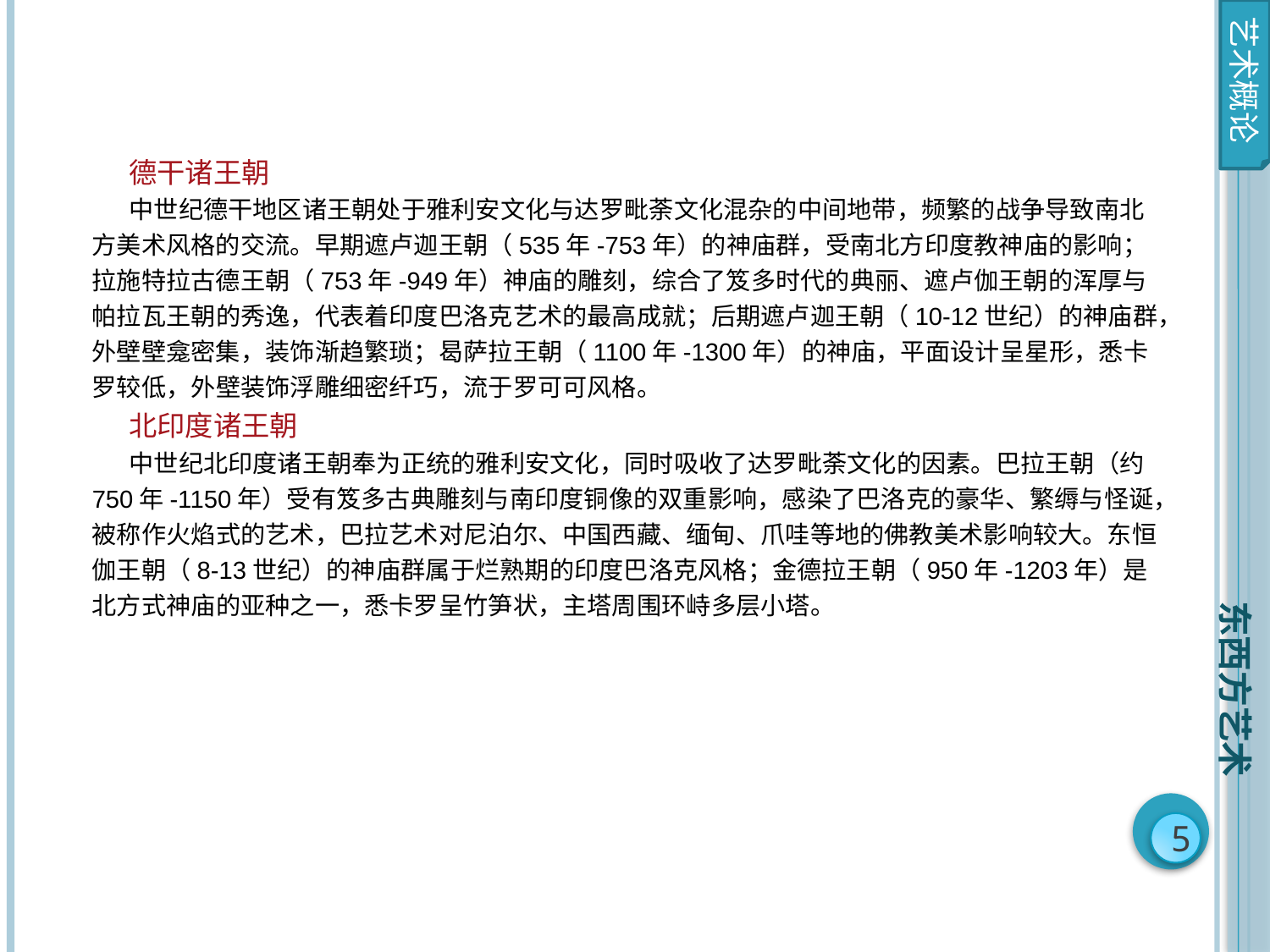

艺术概论
德干诸王朝
中世纪德干地区诸王朝处于雅利安文化与达罗毗荼文化混杂的中间地带，频繁的战争导致南北方美术风格的交流。早期遮卢迦王朝（535年-753年）的神庙群，受南北方印度教神庙的影响；拉施特拉古德王朝（753年-949年）神庙的雕刻，综合了笈多时代的典丽、遮卢伽王朝的浑厚与帕拉瓦王朝的秀逸，代表着印度巴洛克艺术的最高成就；后期遮卢迦王朝（10-12世纪）的神庙群，外壁壁龛密集，装饰渐趋繁琐；曷萨拉王朝（1100年-1300年）的神庙，平面设计呈星形，悉卡罗较低，外壁装饰浮雕细密纤巧，流于罗可可风格。
北印度诸王朝
中世纪北印度诸王朝奉为正统的雅利安文化，同时吸收了达罗毗荼文化的因素。巴拉王朝（约750年-1150年）受有笈多古典雕刻与南印度铜像的双重影响，感染了巴洛克的豪华、繁缛与怪诞，被称作火焰式的艺术，巴拉艺术对尼泊尔、中国西藏、缅甸、爪哇等地的佛教美术影响较大。东恒伽王朝（8-13世纪）的神庙群属于烂熟期的印度巴洛克风格；金德拉王朝（950年-1203年）是北方式神庙的亚种之一，悉卡罗呈竹笋状，主塔周围环峙多层小塔。
东西方艺术
5